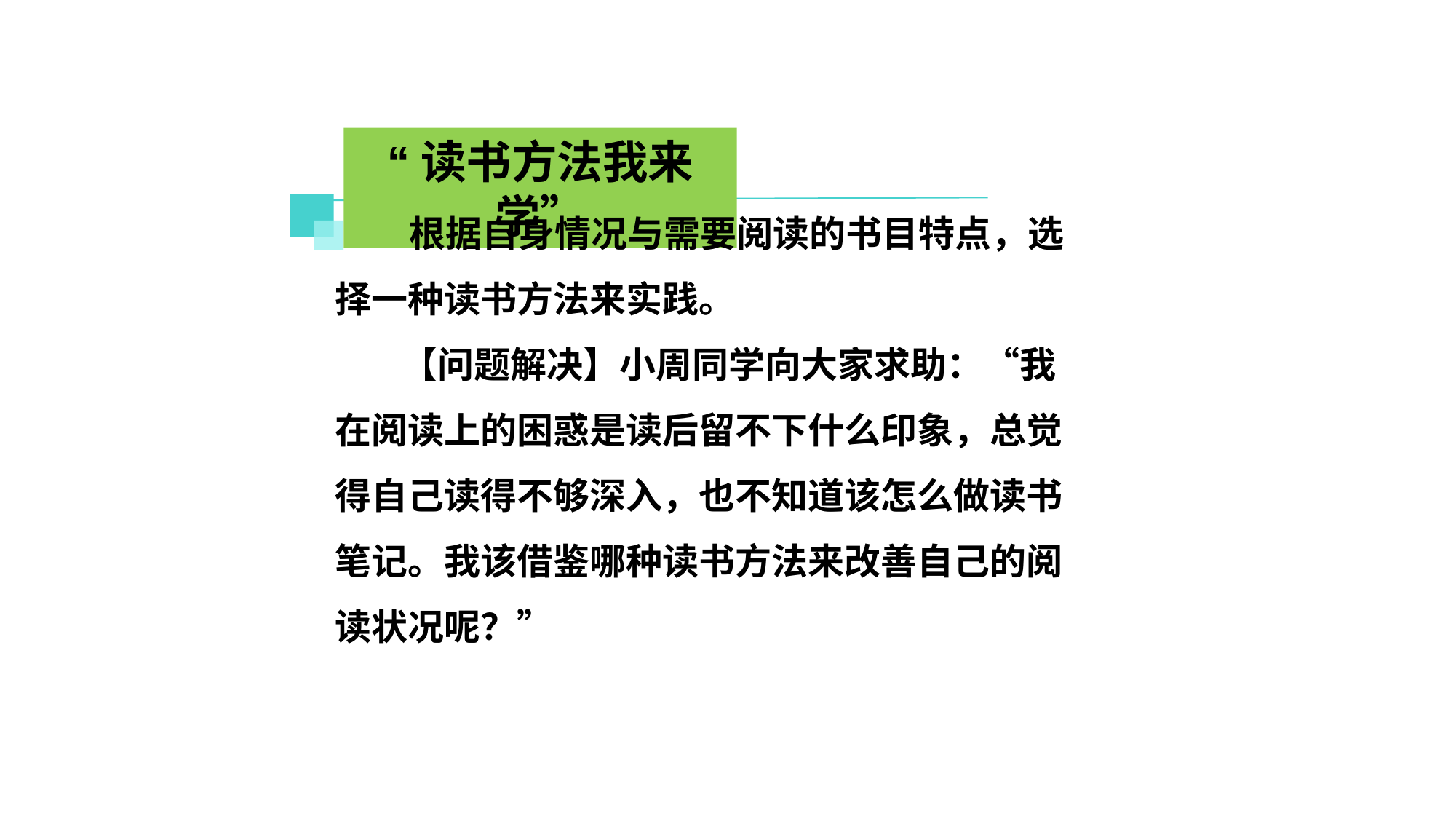

“读书方法我来学”
        根据自身情况与需要阅读的书目特点，选择一种读书方法来实践。
       【问题解决】小周同学向大家求助：“我在阅读上的困惑是读后留不下什么印象，总觉得自己读得不够深入，也不知道该怎么做读书笔记。我该借鉴哪种读书方法来改善自己的阅读状况呢？”